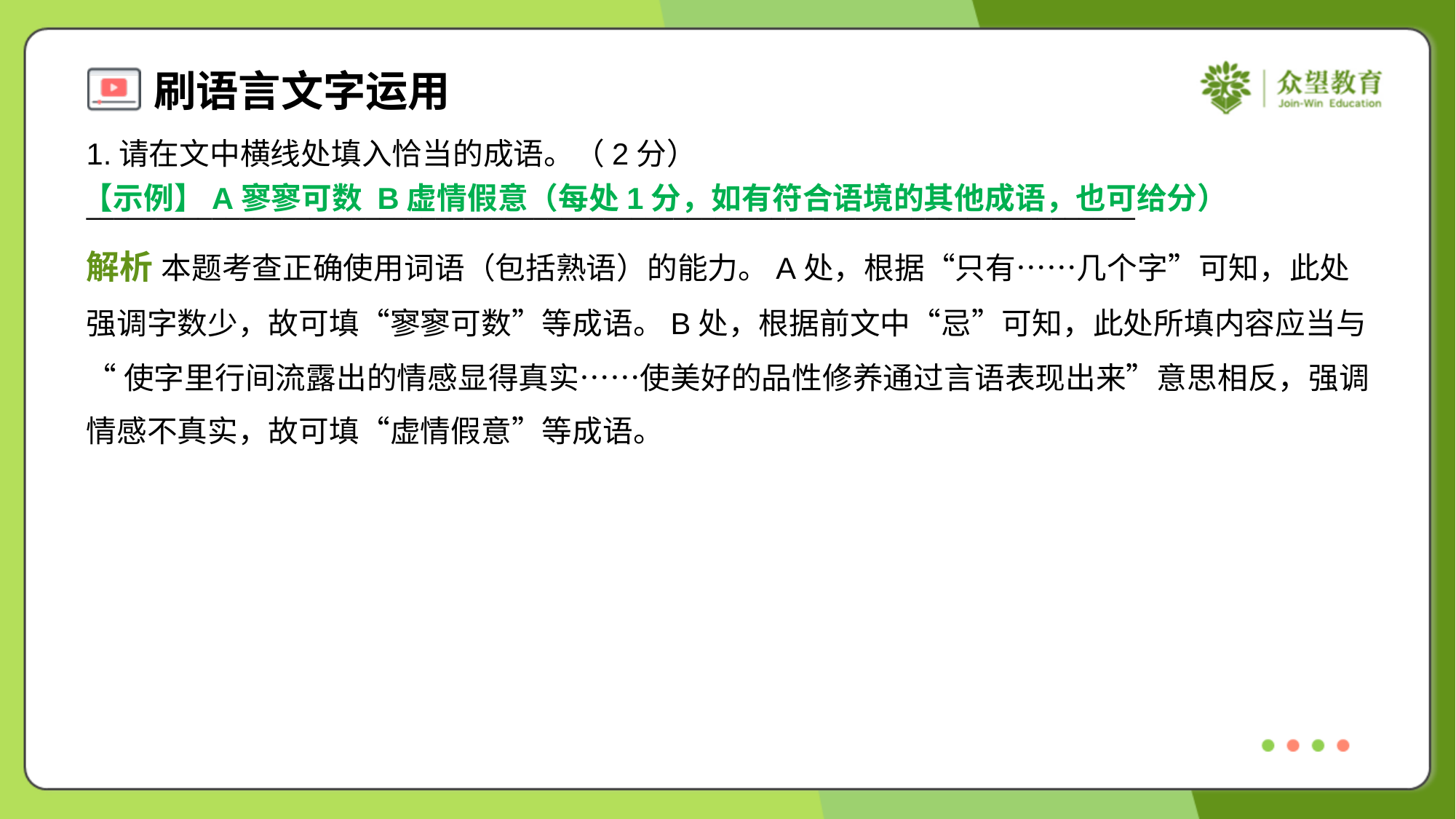

1.请在文中横线处填入恰当的成语。（2分）
___________________________________________________________________________
【示例】A寥寥可数 B虚情假意（每处1分，如有符合语境的其他成语，也可给分）
解析 本题考查正确使用词语（包括熟语）的能力。A处，根据“只有……几个字”可知，此处
强调字数少，故可填“寥寥可数”等成语。B处，根据前文中“忌”可知，此处所填内容应当与
“使字里行间流露出的情感显得真实……使美好的品性修养通过言语表现出来”意思相反，强调
情感不真实，故可填“虚情假意”等成语。